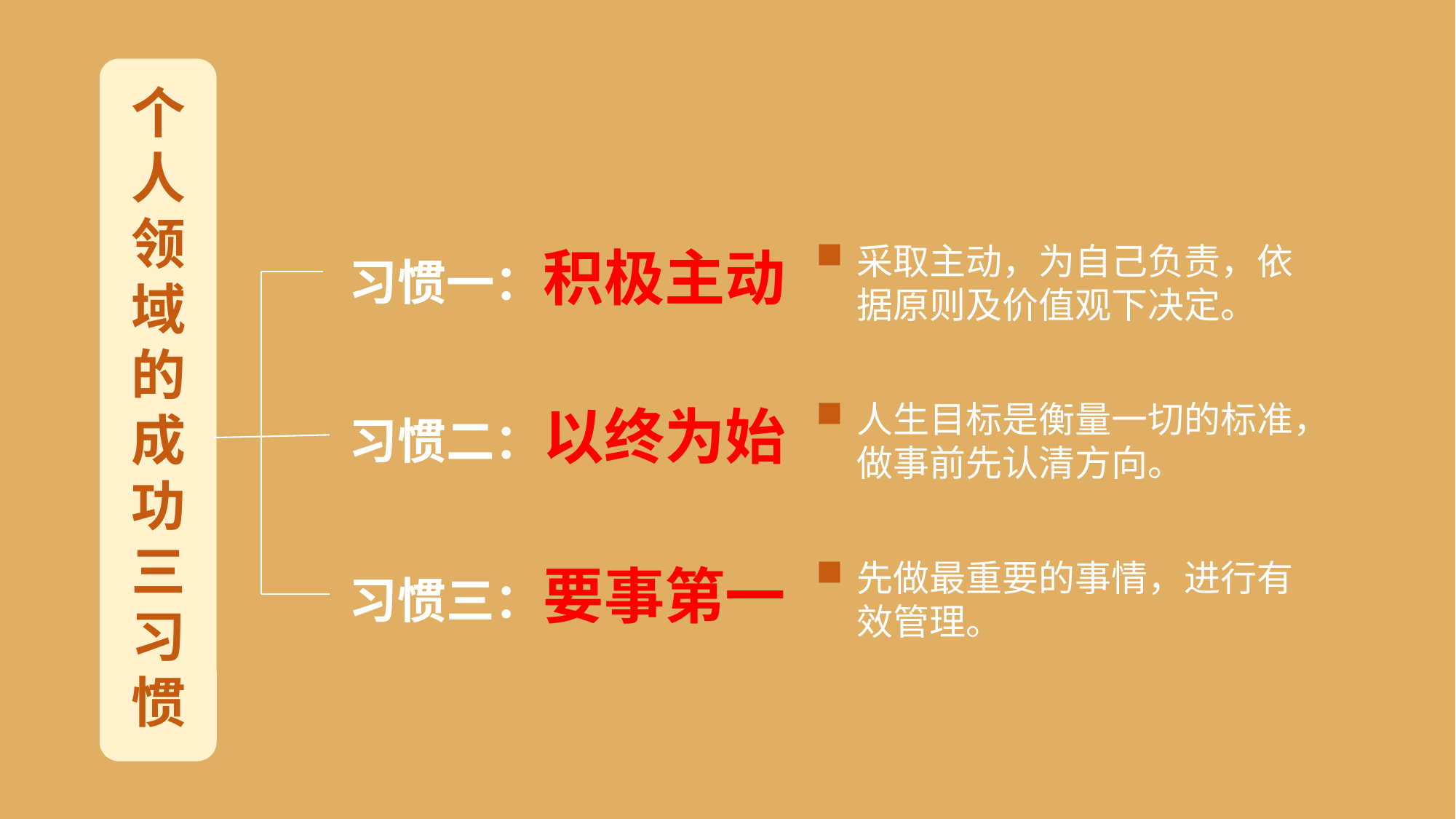

个人领域的成功
三习惯
习惯一：积极主动
采取主动，为自己负责，依据原则及价值观下决定。
习惯二：以终为始
人生目标是衡量一切的标准，做事前先认清方向。
习惯三：要事第一
先做最重要的事情，进行有效管理。